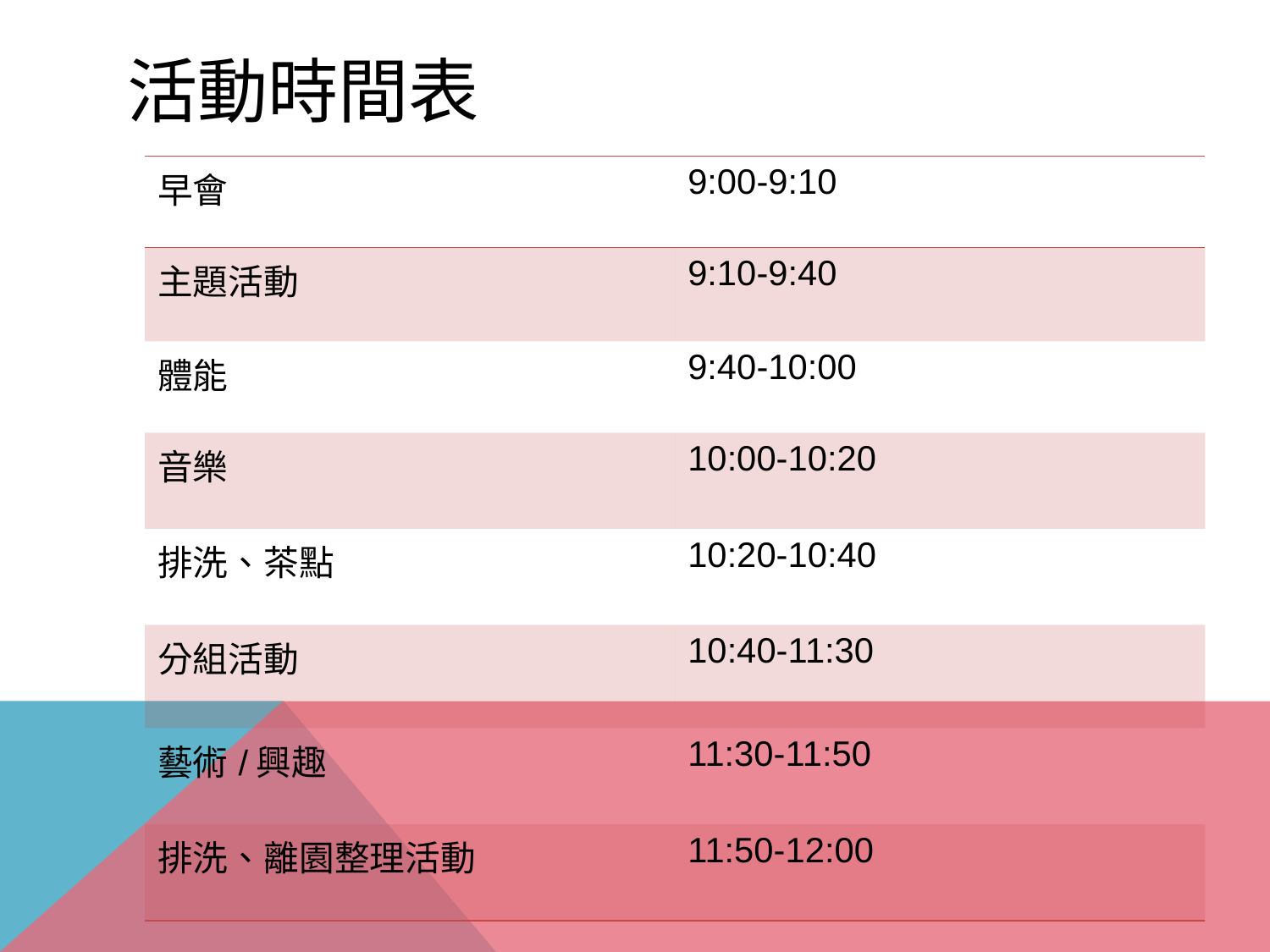

# 活動時間表

| 早會 | 9:00-9:10 |
| --- | --- |
| 主題活動 | 9:10-9:40 |
| 體能 | 9:40-10:00 |
| 音樂 | 10:00-10:20 |
| 排洗、茶點 | 10:20-10:40 |
| 分組活動 | 10:40-11:30 |
| 藝術/興趣 | 11:30-11:50 |
| 排洗、離園整理活動 | 11:50-12:00 |